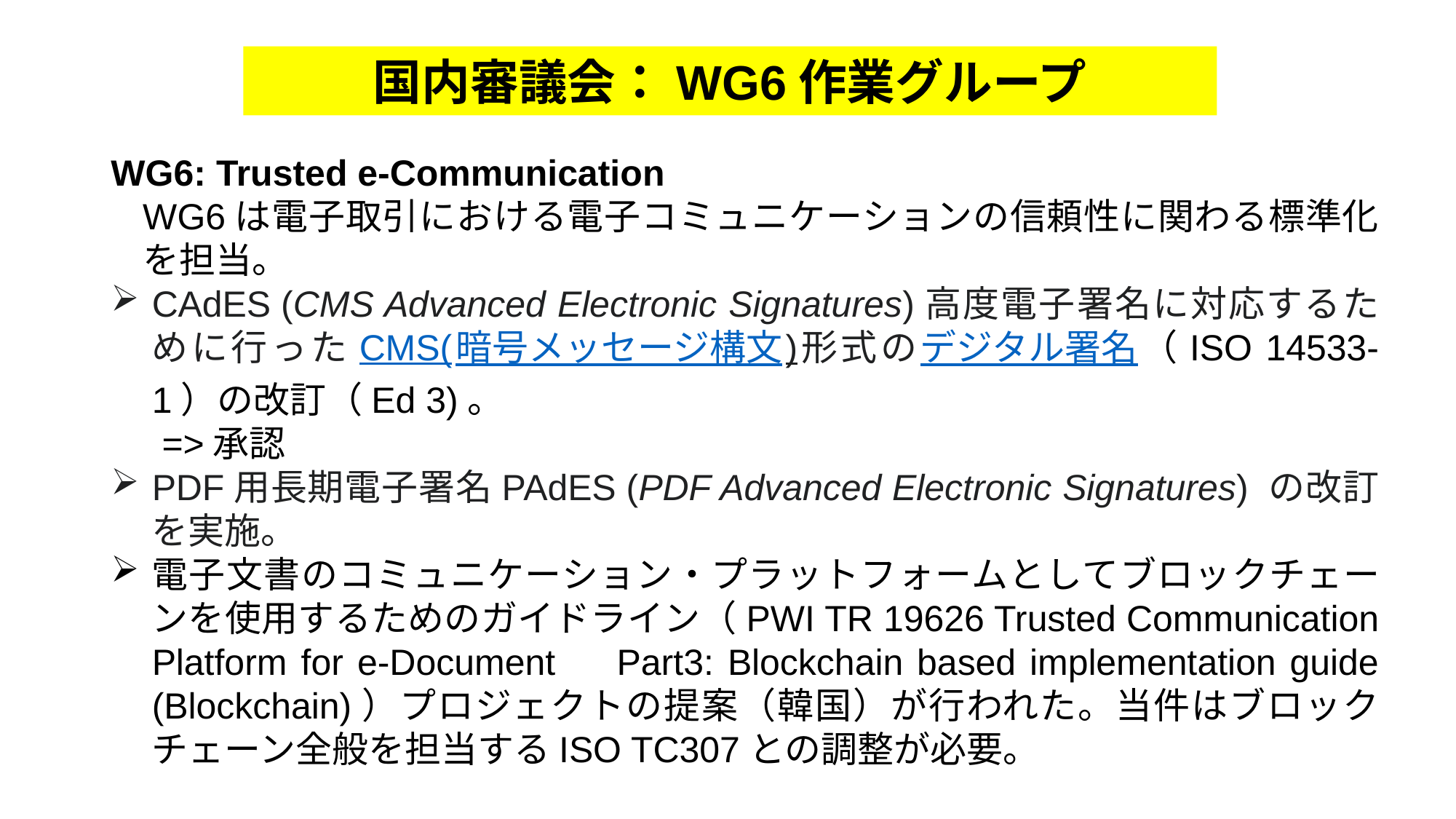

国内審議会：WG6作業グループ
WG6: Trusted e-Communication
WG6は電子取引における電子コミュニケーションの信頼性に関わる標準化を担当。
CAdES (CMS Advanced Electronic Signatures)高度電子署名に対応するために行ったCMS(暗号メッセージ構文)形式のデジタル署名（ISO 14533-1）の改訂（Ed 3)。
     =>承認
PDF用長期電子署名PAdES (PDF Advanced Electronic Signatures) の改訂を実施。
電子文書のコミュニケーション・プラットフォームとしてブロックチェーンを使用するためのガイドライン（PWI TR 19626 Trusted Communication Platform for e-Document　Part3: Blockchain based implementation guide (Blockchain)）プロジェクトの提案（韓国）が行われた。当件はブロックチェーン全般を担当するISO TC307との調整が必要。